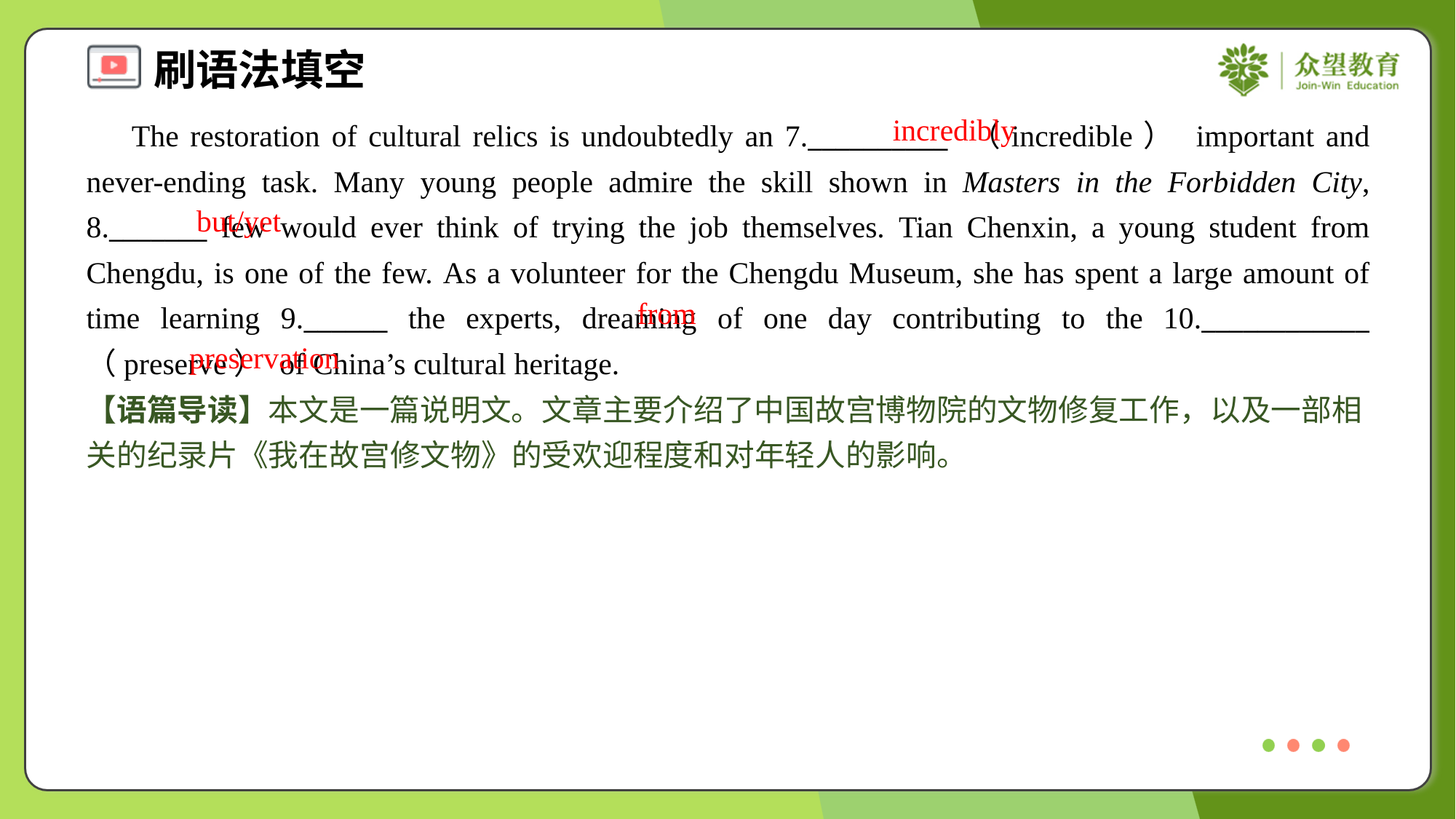

incredibly
    The restoration of cultural relics is undoubtedly an 7.__________ （incredible） important and never-ending task. Many young people admire the skill shown in Masters in the Forbidden City, 8._______ few would ever think of trying the job themselves. Tian Chenxin, a young student from Chengdu, is one of the few. As a volunteer for the Chengdu Museum, she has spent a large amount of time learning 9.______ the experts, dreaming of one day contributing to the 10.____________ （preserve） of China’s cultural heritage.
but/yet
from
preservation
【语篇导读】本文是一篇说明文。文章主要介绍了中国故宫博物院的文物修复工作，以及一部相关的纪录片《我在故宫修文物》的受欢迎程度和对年轻人的影响。